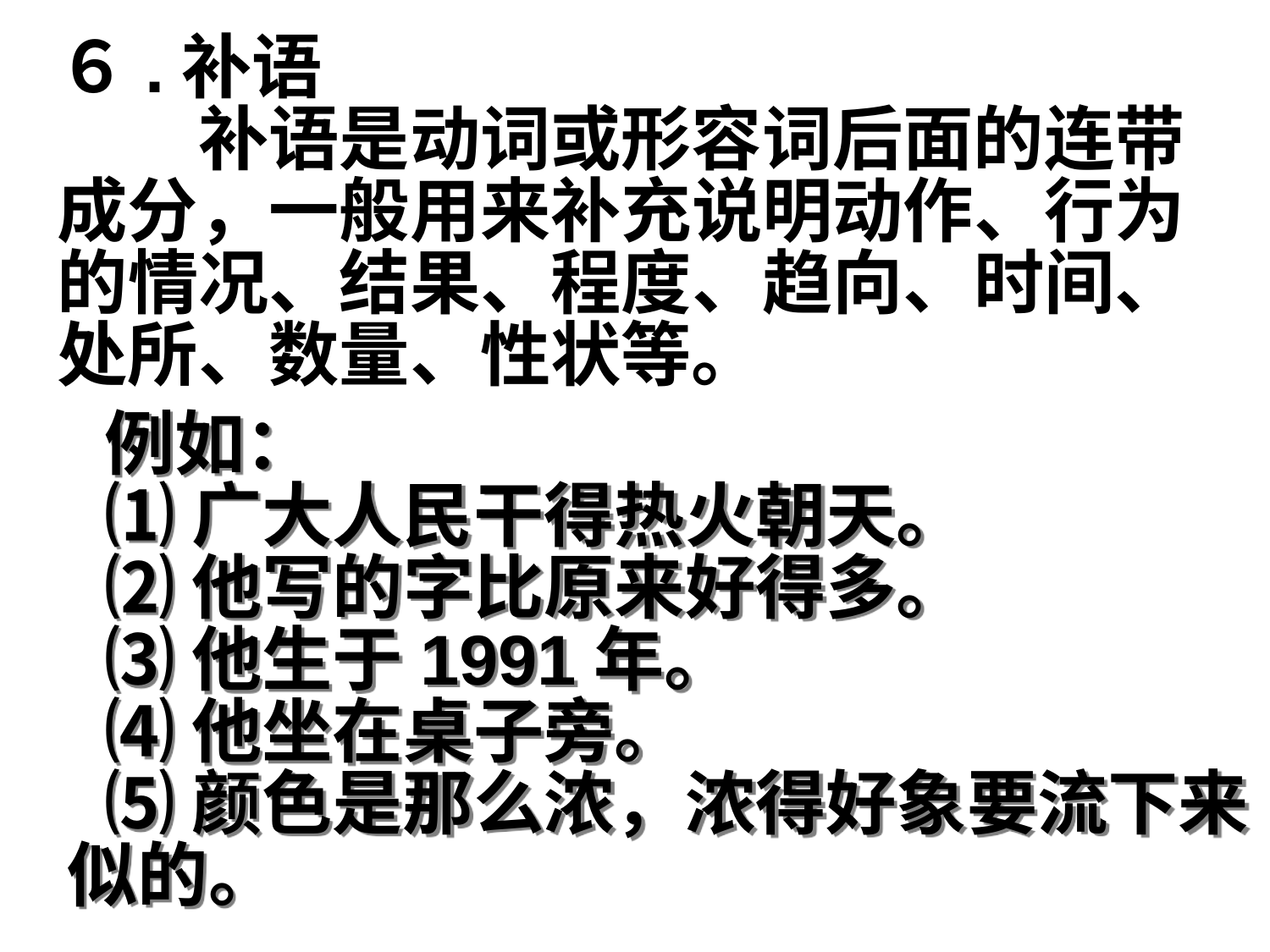

６.补语
　　补语是动词或形容词后面的连带成分，一般用来补充说明动作、行为的情况、结果、程度、趋向、时间、处所、数量、性状等。
例如：
⑴广大人民干得热火朝天。
⑵他写的字比原来好得多。
⑶他生于1991年。
⑷他坐在桌子旁。
⑸颜色是那么浓，浓得好象要流下来似的。